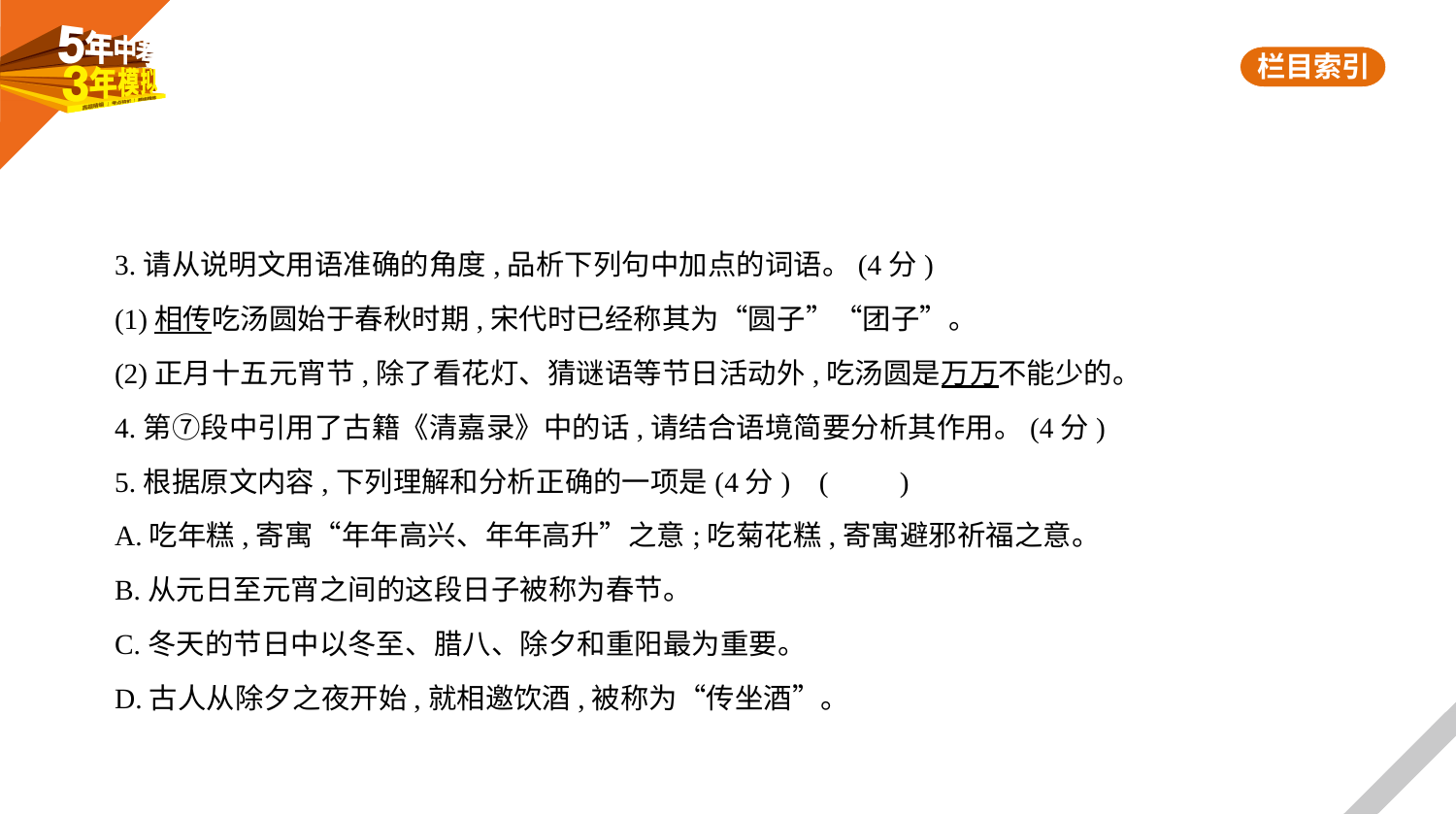

3.请从说明文用语准确的角度,品析下列句中加点的词语。(4分)
(1)相传吃汤圆始于春秋时期,宋代时已经称其为“圆子”“团子”。
(2)正月十五元宵节,除了看花灯、猜谜语等节日活动外,吃汤圆是万万不能少的。
4.第⑦段中引用了古籍《清嘉录》中的话,请结合语境简要分析其作用。(4分)
5.根据原文内容,下列理解和分析正确的一项是(4分) (　　)
A.吃年糕,寄寓“年年高兴、年年高升”之意;吃菊花糕,寄寓避邪祈福之意。
B.从元日至元宵之间的这段日子被称为春节。
C.冬天的节日中以冬至、腊八、除夕和重阳最为重要。
D.古人从除夕之夜开始,就相邀饮酒,被称为“传坐酒”。